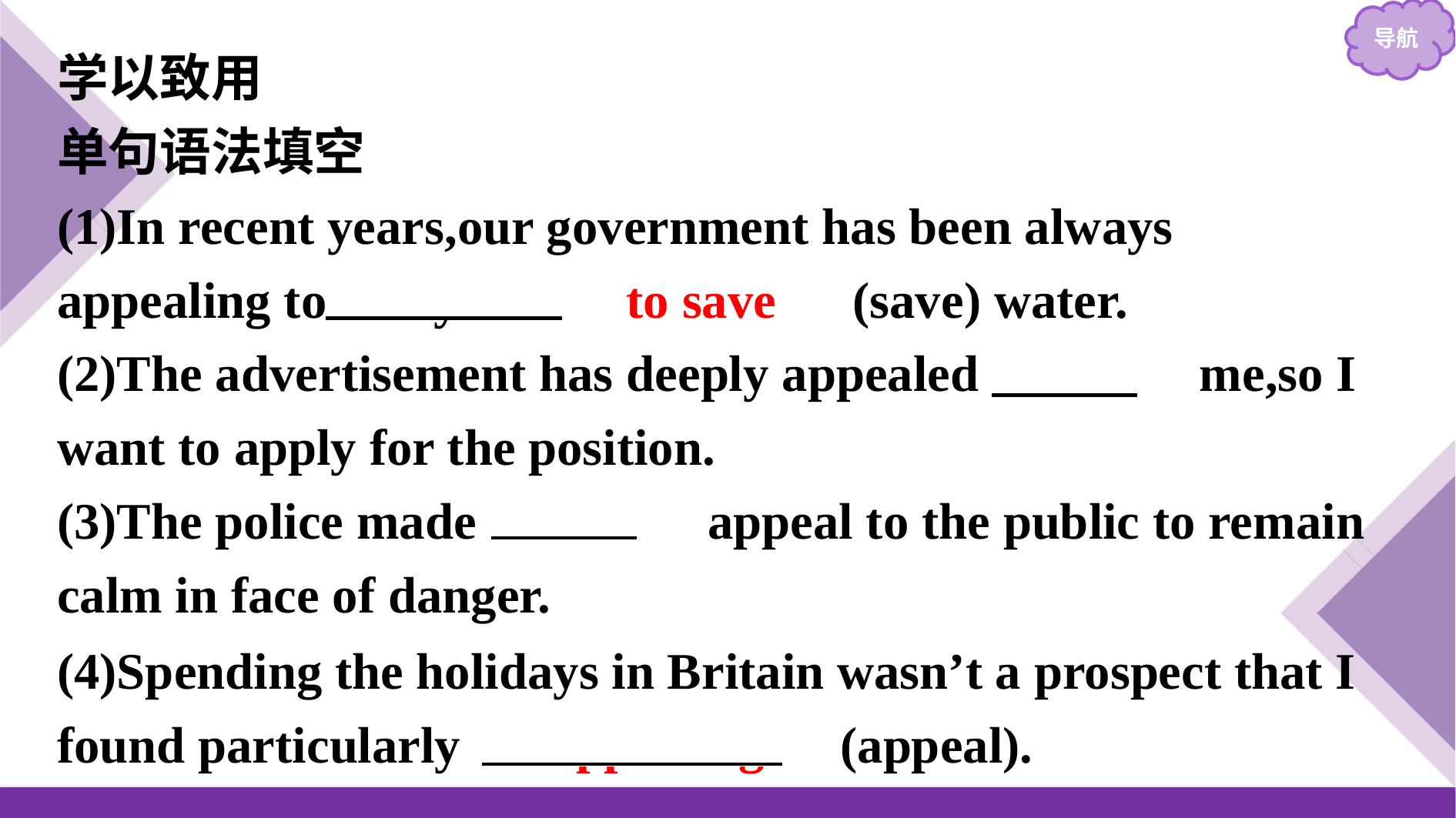

学以致用
单句语法填空
(1)In recent years,our government has been always appealing to everyone 　to save　(save) water.
(2)The advertisement has deeply appealed 　to　 me,so I want to apply for the position.
(3)The police made 　an　 appeal to the public to remain calm in face of danger.

(4)Spending the holidays in Britain wasn’t a prospect that I found particularly 　appealing　(appeal).